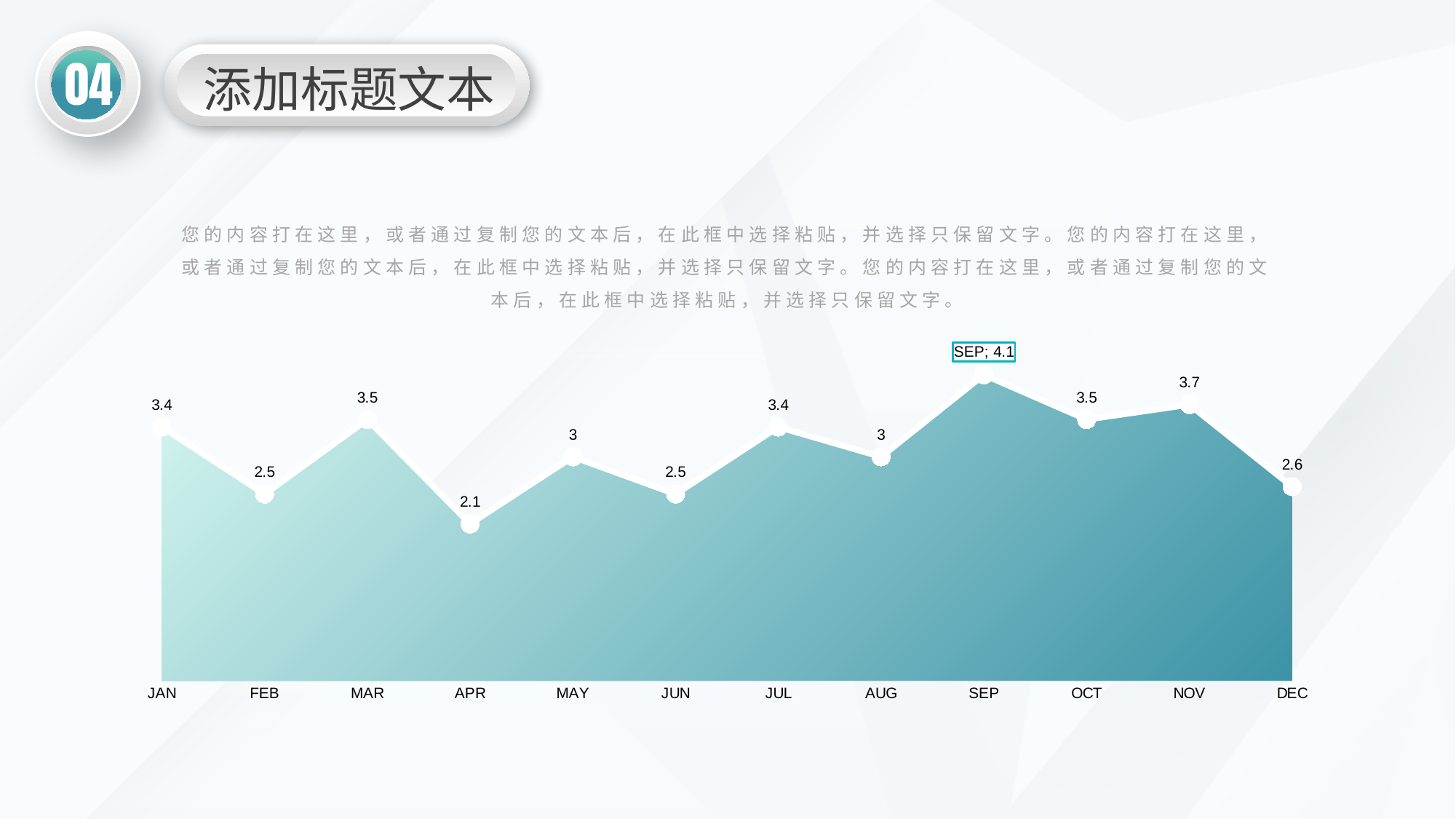

04

添加标题文本
您的内容打在这里，或者通过复制您的文本后，在此框中选择粘贴，并选择只保留文字。您的内容打在这里，或者通过复制您的文本后，在此框中选择粘贴，并选择只保留文字。您的内容打在这里，或者通过复制您的文本后，在此框中选择粘贴，并选择只保留文字。

### Chart

| Category | 辅助列 | 数值填入 |
|---|---|---|
| JAN | 3.4 | 3.4 |
| FEB | 2.5 | 2.5 |
| MAR | 3.5 | 3.5 |
| APR | 2.1 | 2.1 |
| MAY | 3.0 | 3.0 |
| JUN | 2.5 | 2.5 |
| JUL | 3.4 | 3.4 |
| AUG | 3.0 | 3.0 |
| SEP | 4.1 | 4.1 |
| OCT | 3.5 | 3.5 |
| NOV | 3.7 | 3.7 |
| DEC | 2.6 | 2.6 |